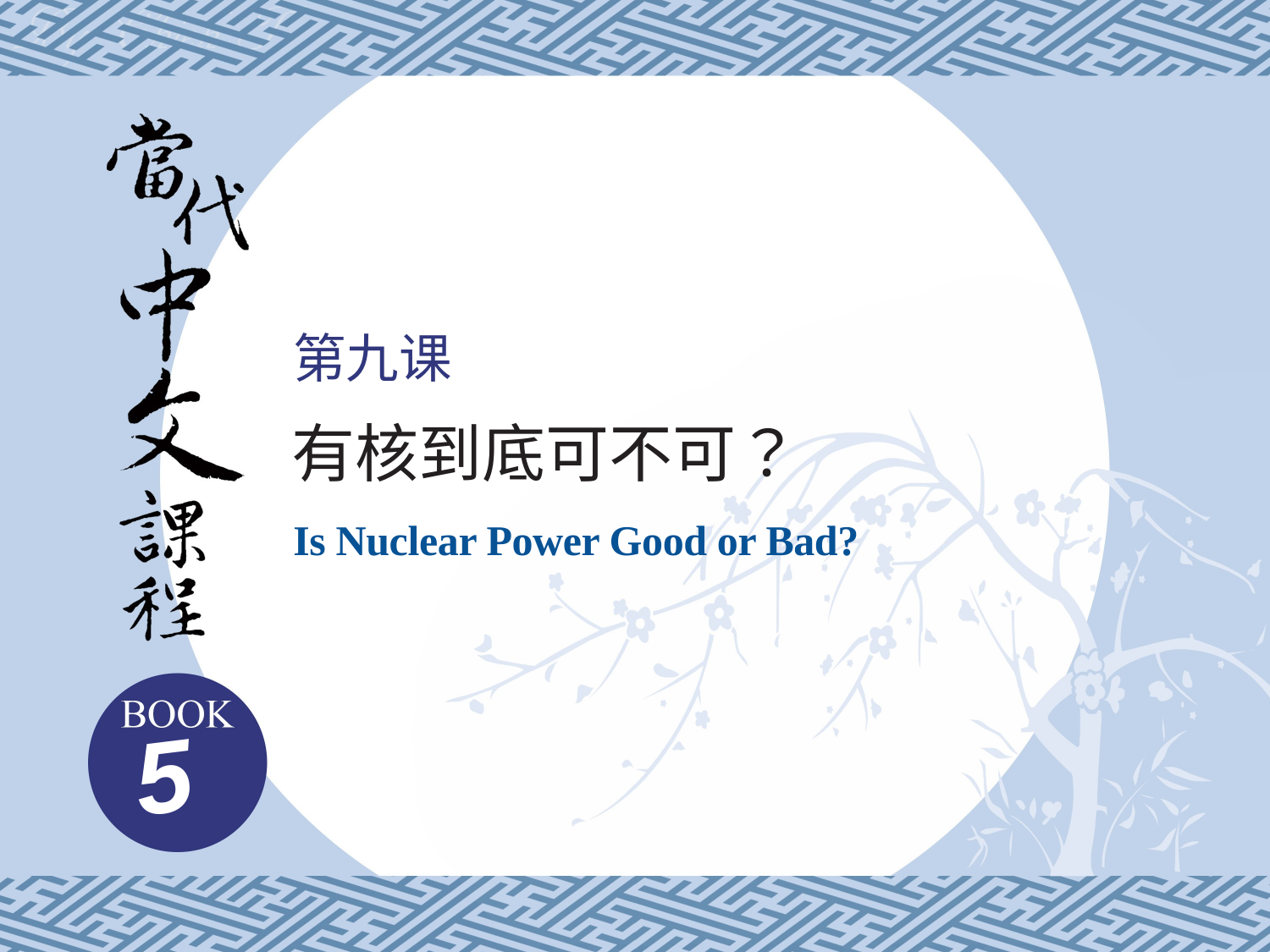

第九课
有核到底可不可？
Is Nuclear Power Good or Bad?
5